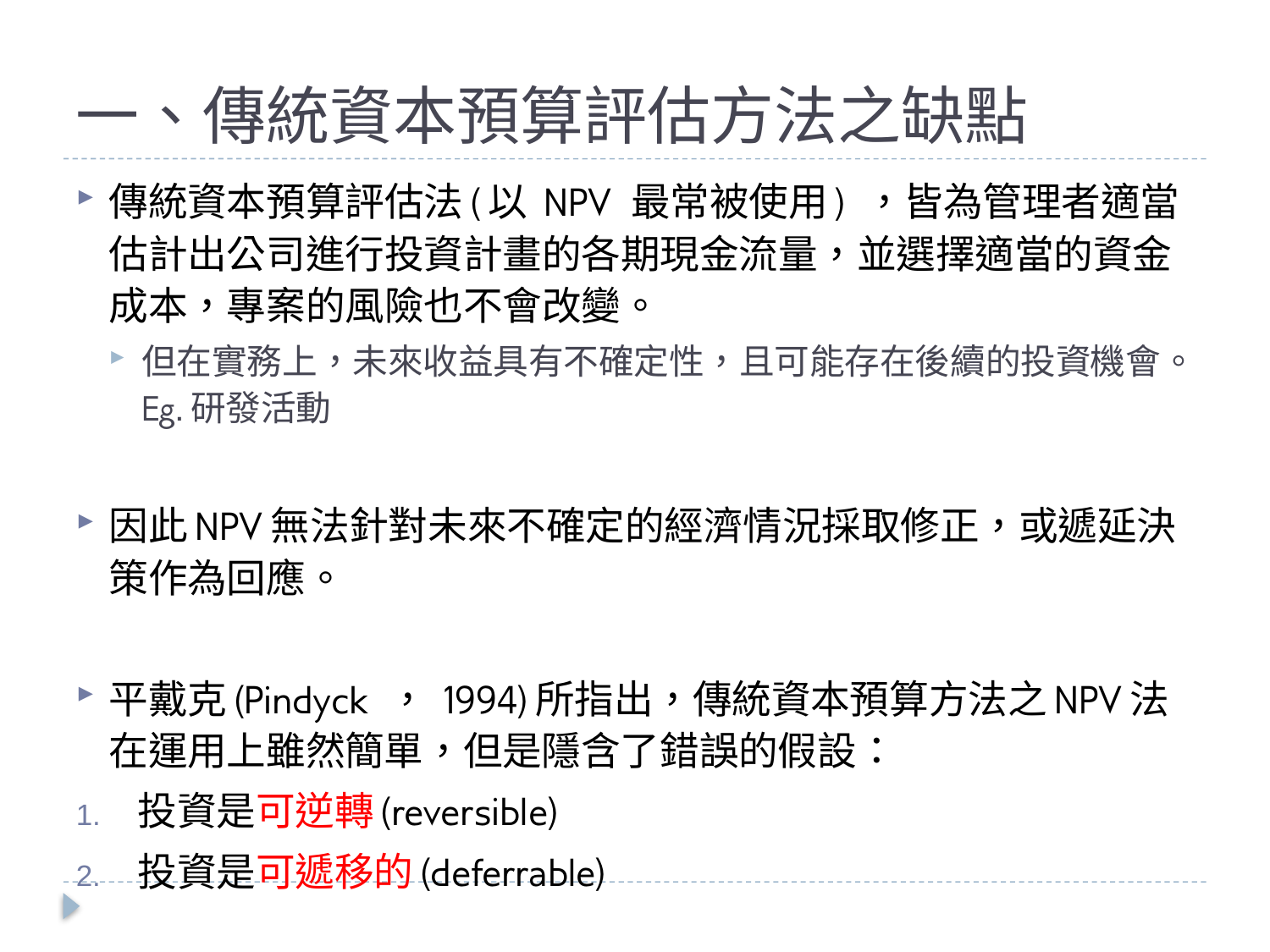

# 一、傳統資本預算評估方法之缺點
傳統資本預算評估法(以 NPV 最常被使用) ，皆為管理者適當估計出公司進行投資計畫的各期現金流量，並選擇適當的資金成本，專案的風險也不會改變。
但在實務上，未來收益具有不確定性，且可能存在後續的投資機會。Eg.研發活動

因此NPV無法針對未來不確定的經濟情況採取修正，或遞延決策作為回應。

平戴克(Pindyck ， 1994)所指出，傳統資本預算方法之NPV法在運用上雖然簡單，但是隱含了錯誤的假設：
投資是可逆轉(reversible)
投資是可遞移的(deferrable)